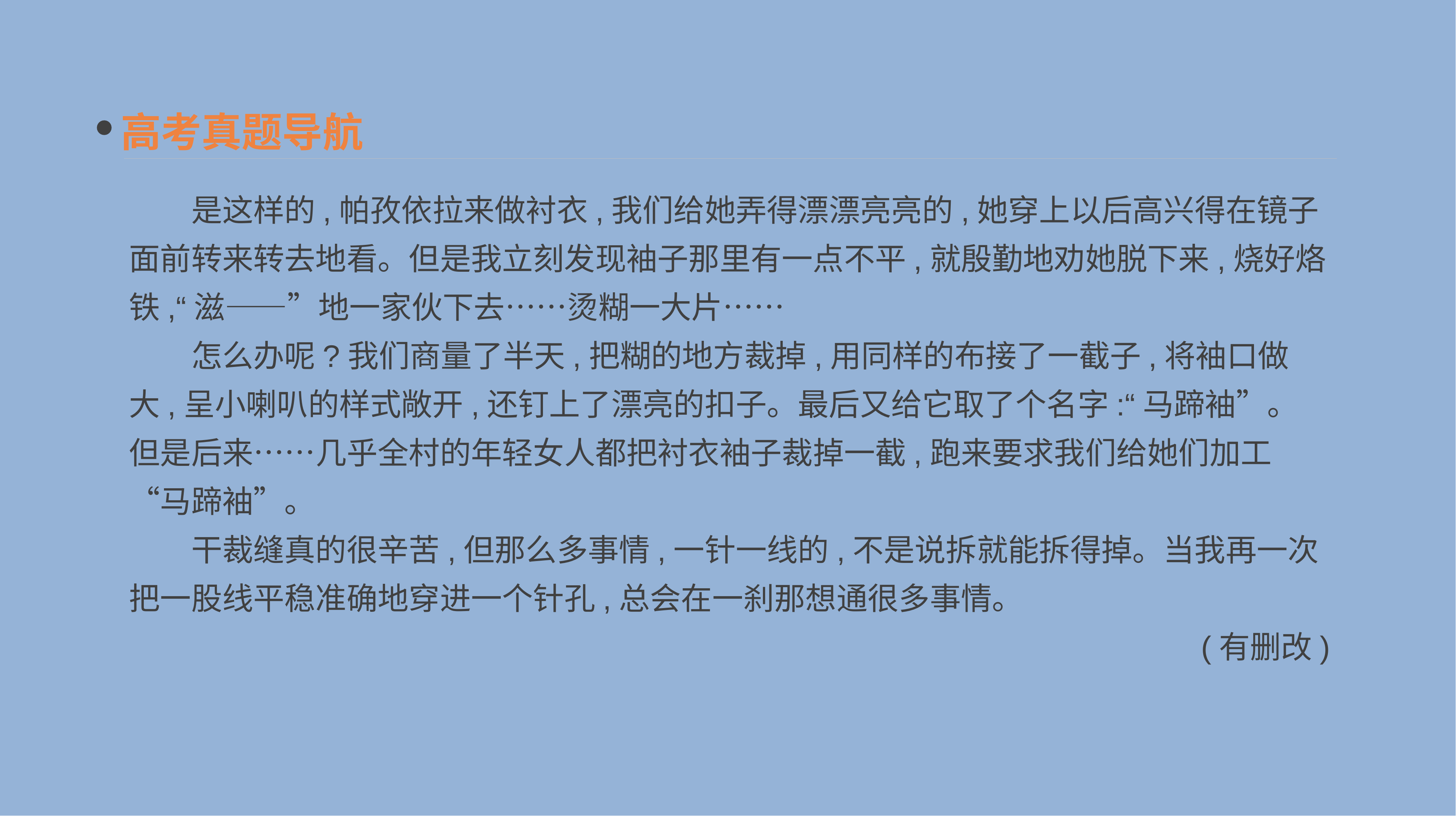

高考真题导航

　　是这样的,帕孜依拉来做衬衣,我们给她弄得漂漂亮亮的,她穿上以后高兴得在镜子面前转来转去地看。但是我立刻发现袖子那里有一点不平,就殷勤地劝她脱下来,烧好烙铁,“滋——”地一家伙下去……烫糊一大片……
　　怎么办呢?我们商量了半天,把糊的地方裁掉,用同样的布接了一截子,将袖口做大,呈小喇叭的样式敞开,还钉上了漂亮的扣子。最后又给它取了个名字:“马蹄袖”。
但是后来……几乎全村的年轻女人都把衬衣袖子裁掉一截,跑来要求我们给她们加工“马蹄袖”。
　　干裁缝真的很辛苦,但那么多事情,一针一线的,不是说拆就能拆得掉。当我再一次把一股线平稳准确地穿进一个针孔,总会在一刹那想通很多事情。
(有删改)